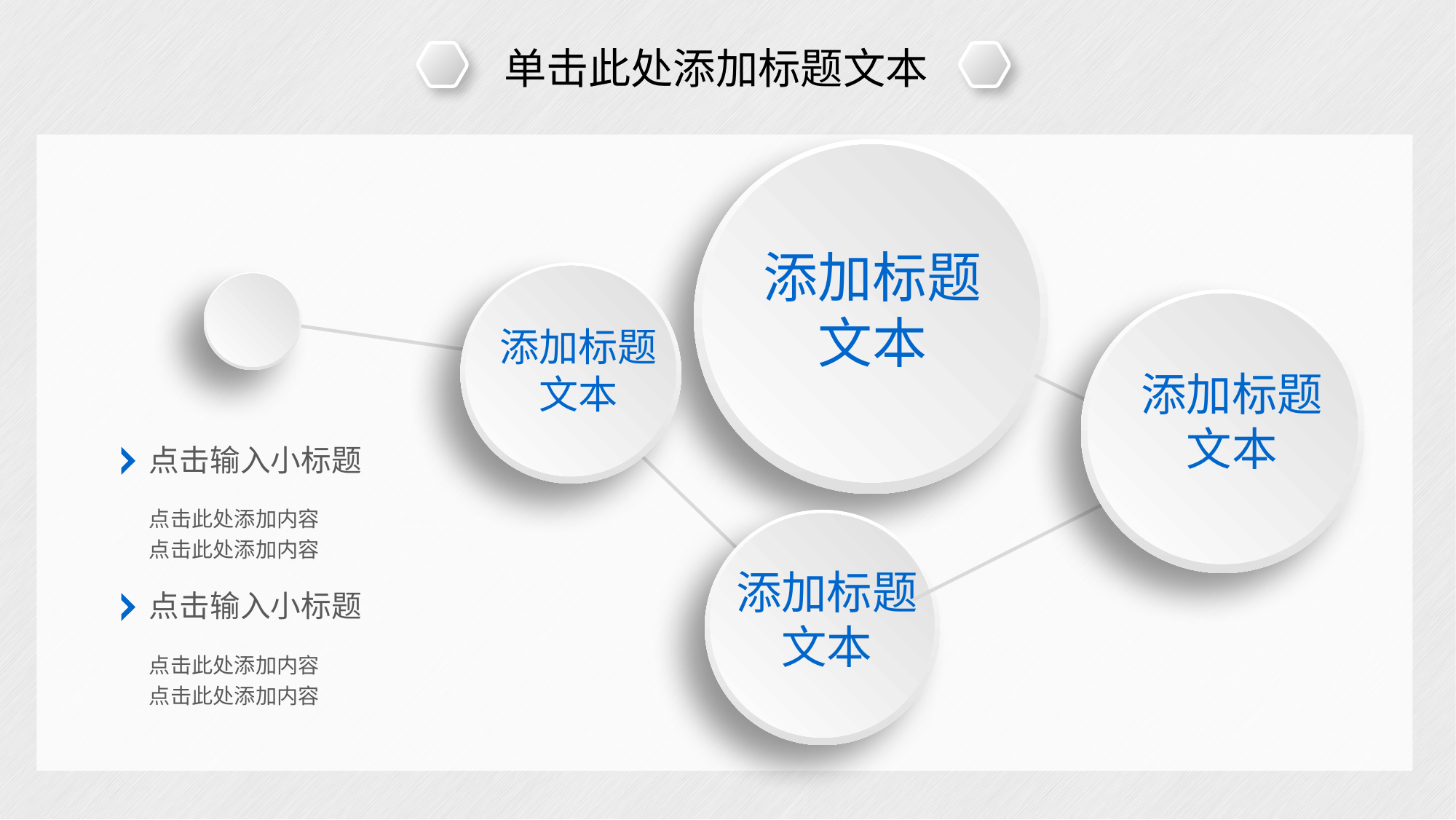

单击此处添加标题文本

添加标题文本

添加标题文本
添加标题文本
点击输入小标题

点击此处添加内容
点击此处添加内容

添加标题文本
点击输入小标题

点击此处添加内容
点击此处添加内容